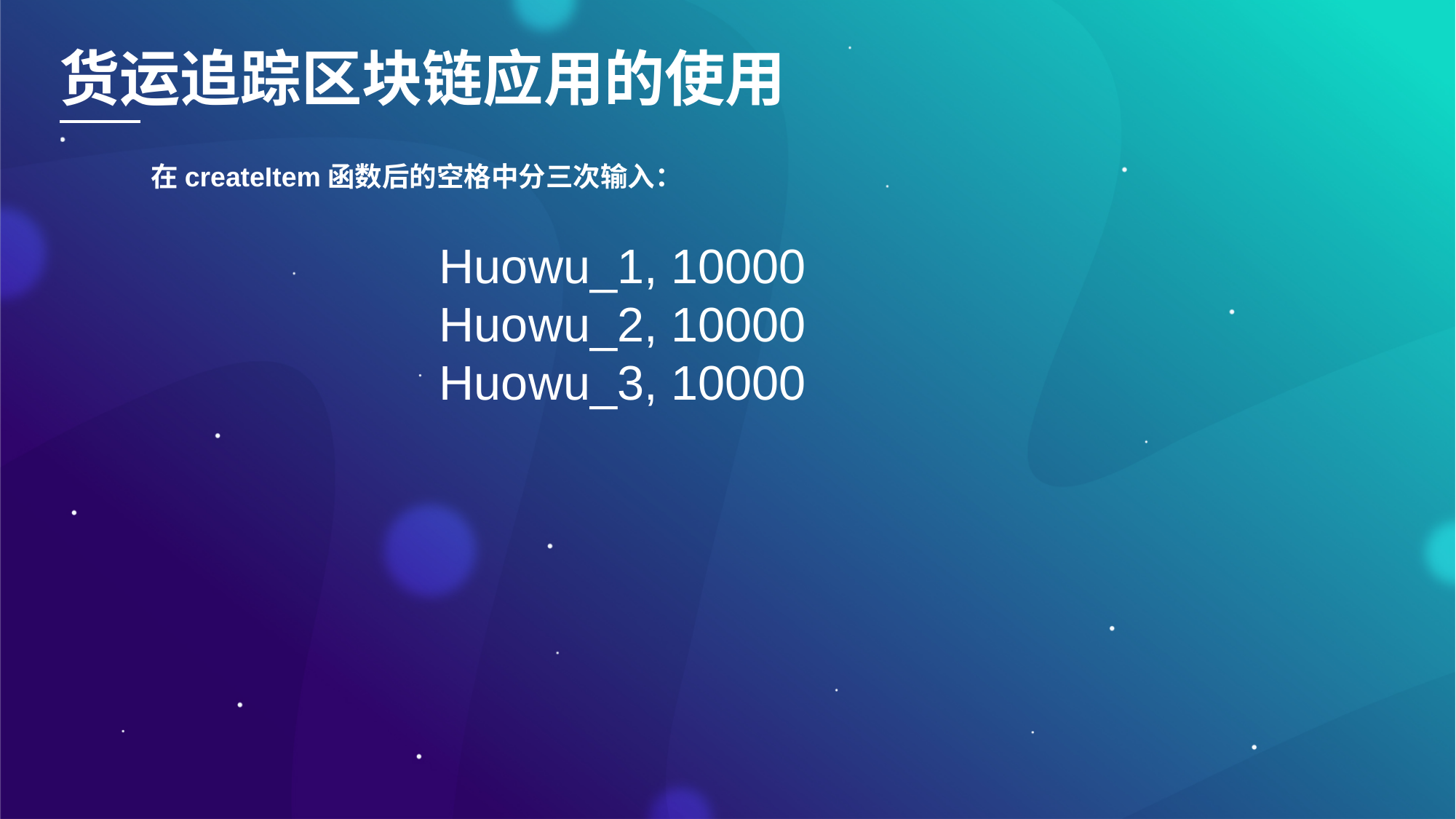

货运追踪区块链应用的使用
在createItem函数后的空格中分三次输入：
Huowu_1, 10000
Huowu_2, 10000
Huowu_3, 10000